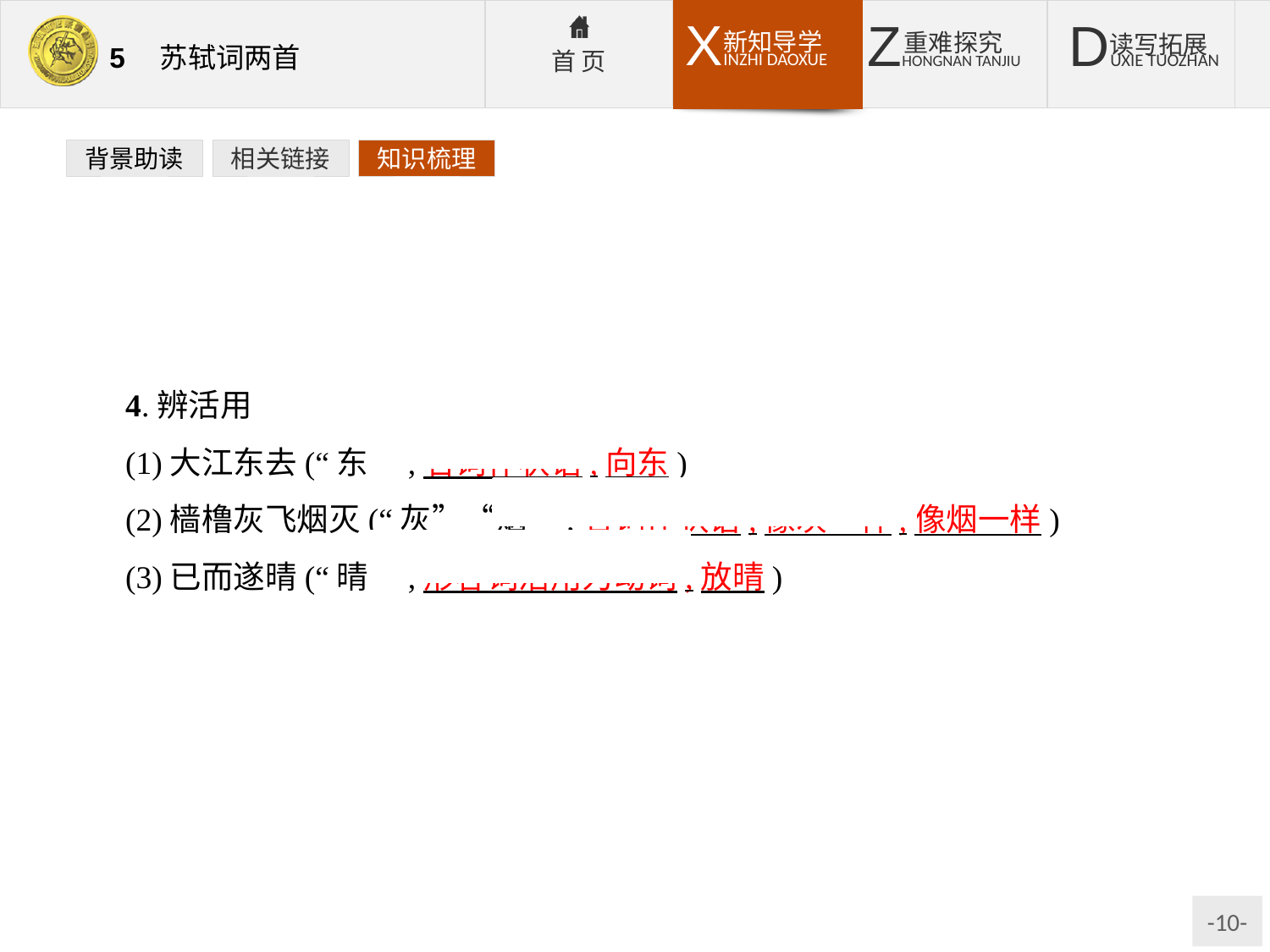

背景助读
相关链接
知识梳理
4.辨活用
(1)大江东去(“东”,名词作状语,向东)
(2)樯橹灰飞烟灭(“灰”“烟”,名词作状语,像灰一样,像烟一样)
(3)已而遂晴(“晴”,形容词活用为动词,放晴)